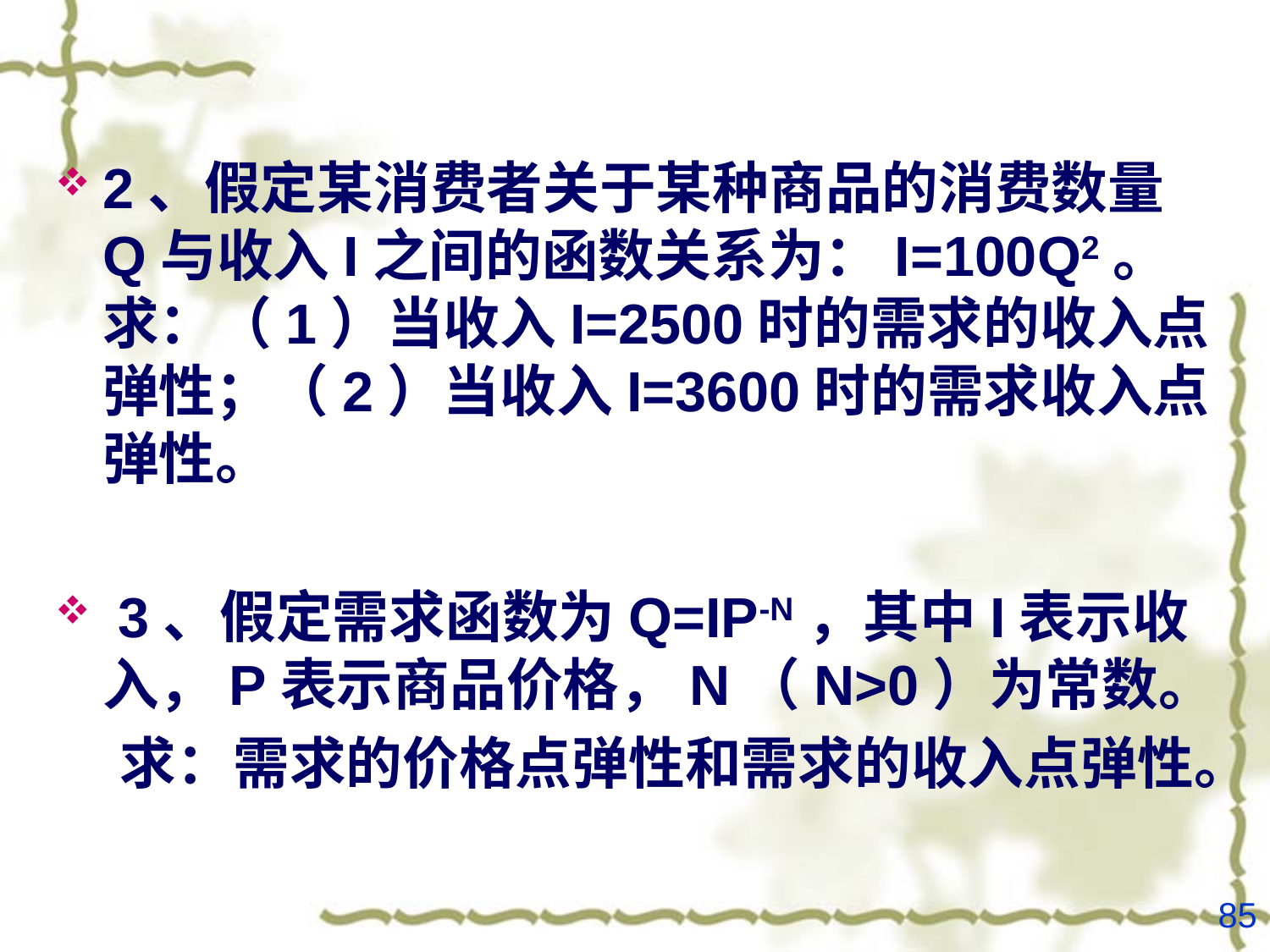

#
2、假定某消费者关于某种商品的消费数量Q与收入I之间的函数关系为：I=100Q2。求：（1）当收入I=2500时的需求的收入点弹性；（2）当收入I=3600时的需求收入点弹性。

 3、假定需求函数为Q=IP-N，其中I表示收入，P表示商品价格，N（N>0）为常数。
    求：需求的价格点弹性和需求的收入点弹性。
85